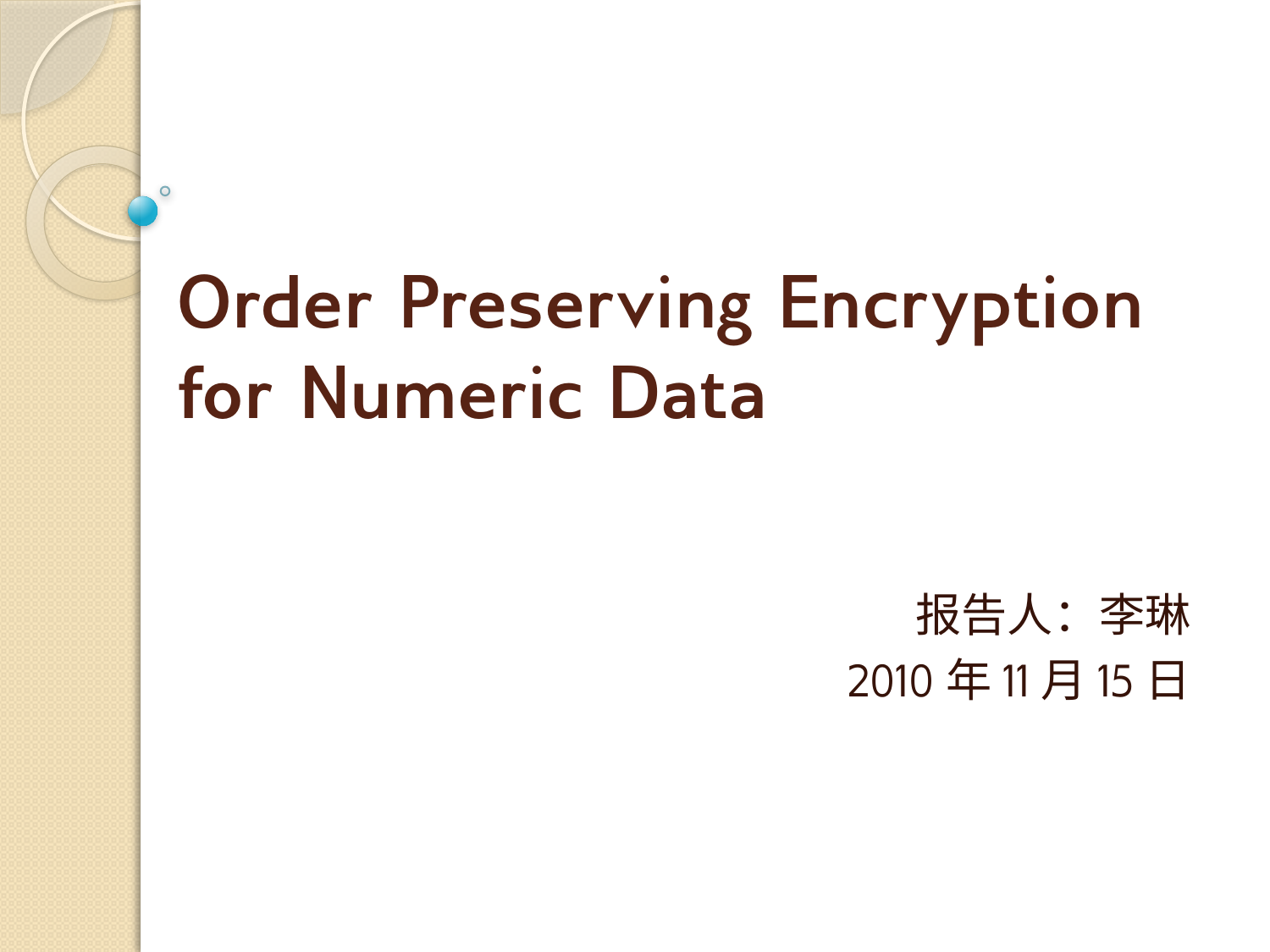

# Order Preserving Encryption for Numeric Data
报告人：李琳
2010年11月15日